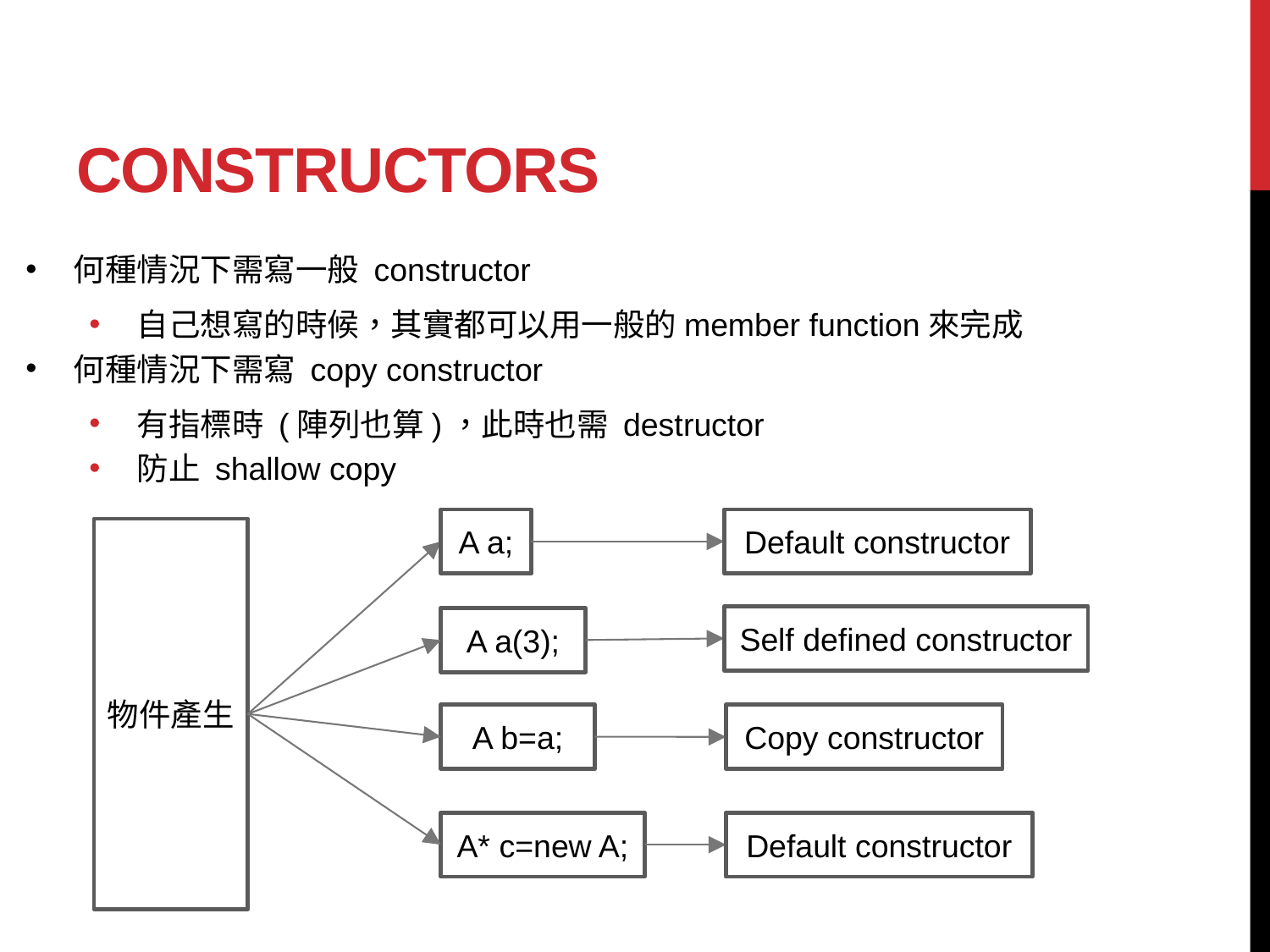

# constructors
何種情況下需寫一般 constructor
自己想寫的時候，其實都可以用一般的member function來完成
何種情況下需寫 copy constructor
有指標時 (陣列也算)，此時也需 destructor
防止 shallow copy

A a;
Default constructor
物件產生
Self defined constructor
A a(3);
A b=a;
Copy constructor
A* c=new A;
Default constructor